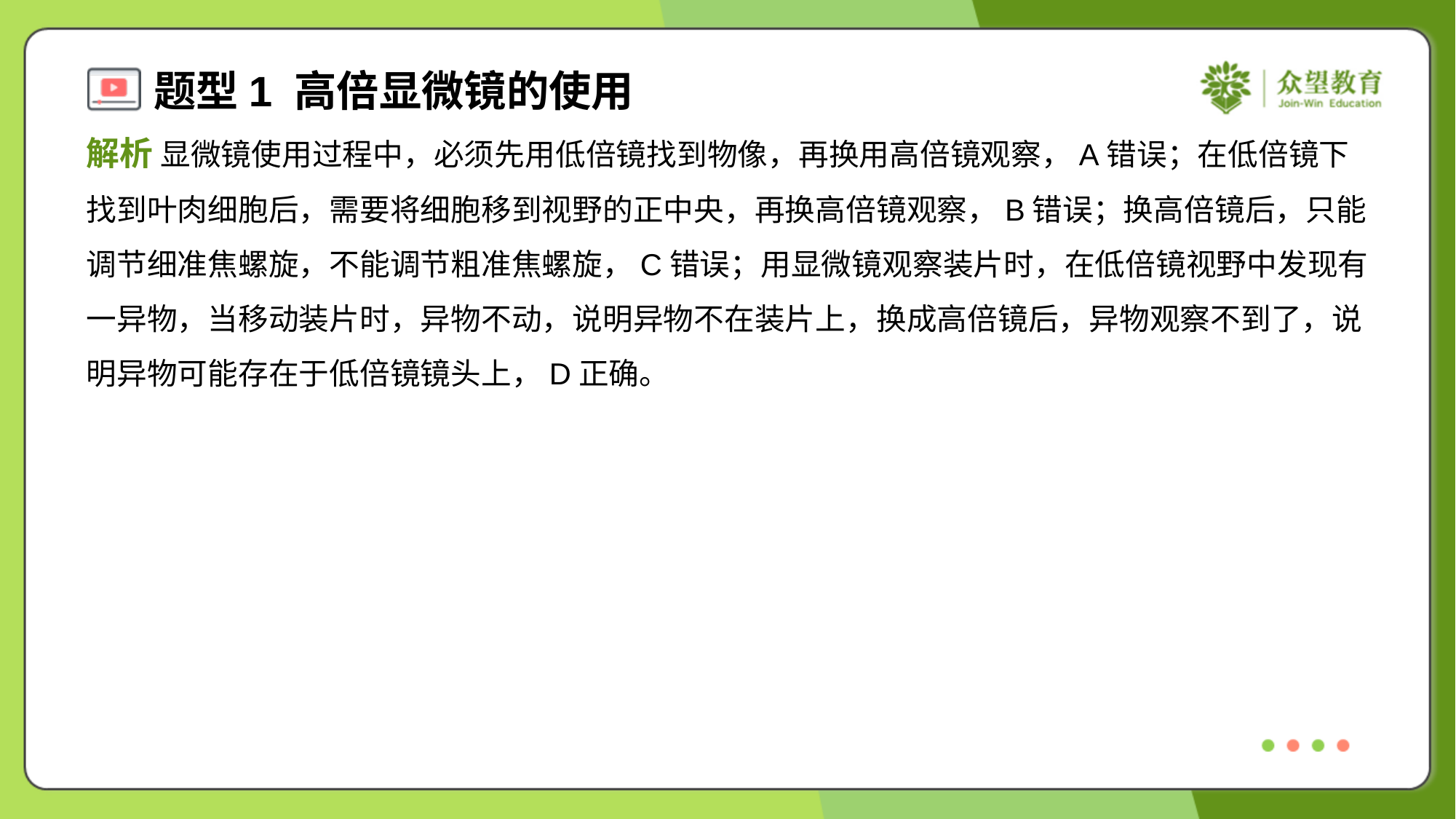

解析 显微镜使用过程中，必须先用低倍镜找到物像，再换用高倍镜观察，A错误；在低倍镜下
找到叶肉细胞后，需要将细胞移到视野的正中央，再换高倍镜观察，B错误；换高倍镜后，只能
调节细准焦螺旋，不能调节粗准焦螺旋，C错误；用显微镜观察装片时，在低倍镜视野中发现有
一异物，当移动装片时，异物不动，说明异物不在装片上，换成高倍镜后，异物观察不到了，说
明异物可能存在于低倍镜镜头上，D正确。